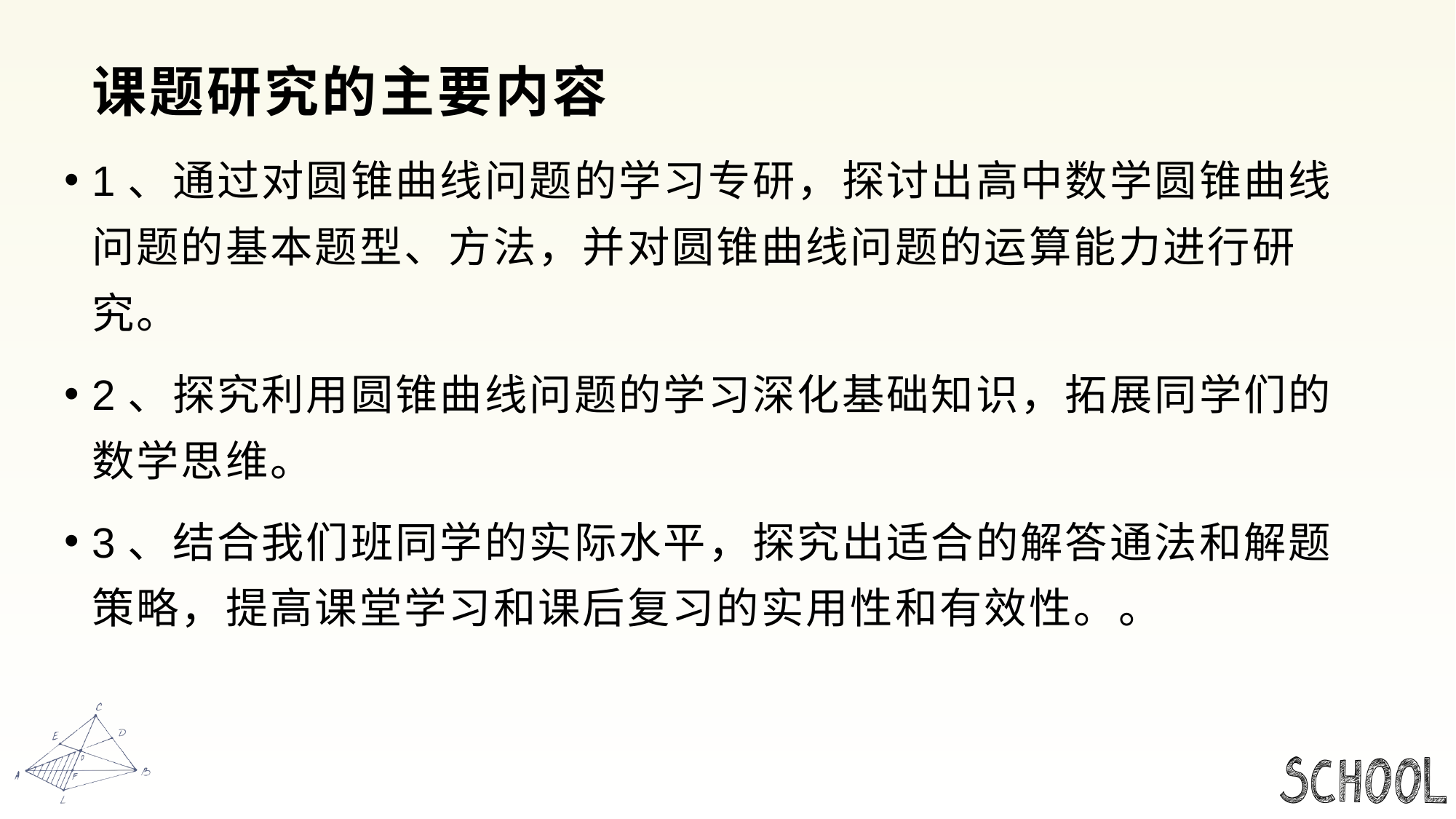

# 课题研究的主要内容
1、通过对圆锥曲线问题的学习专研，探讨出高中数学圆锥曲线问题的基本题型、方法，并对圆锥曲线问题的运算能力进行研究。
2、探究利用圆锥曲线问题的学习深化基础知识，拓展同学们的数学思维。
3、结合我们班同学的实际水平，探究出适合的解答通法和解题策略，提高课堂学习和课后复习的实用性和有效性。。